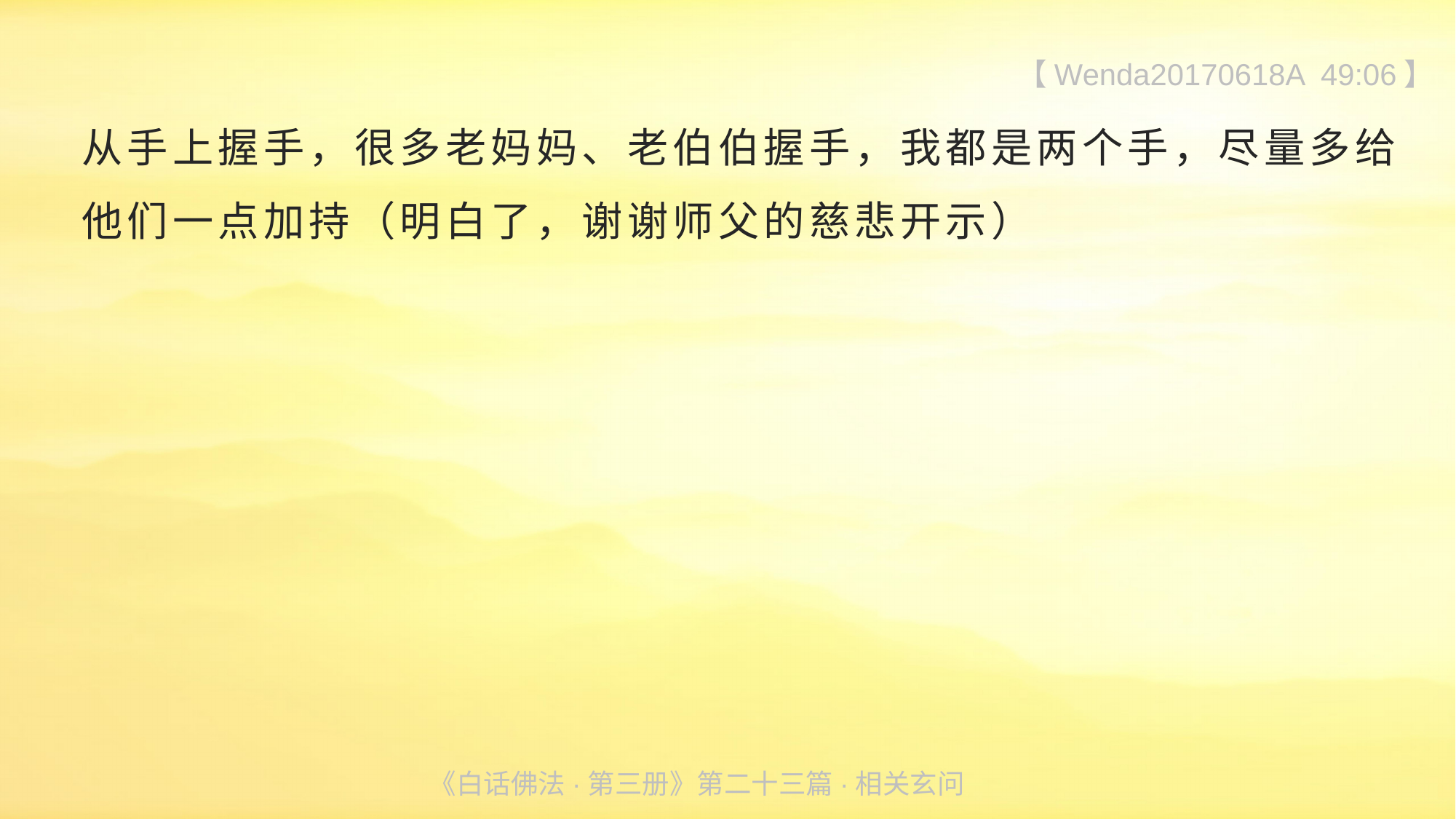

【Wenda20170618A  49:06】
从手上握手，很多老妈妈、老伯伯握手，我都是两个手，尽量多给他们一点加持（明白了，谢谢师父的慈悲开示）
《白话佛法·第三册》第二十三篇·相关玄问